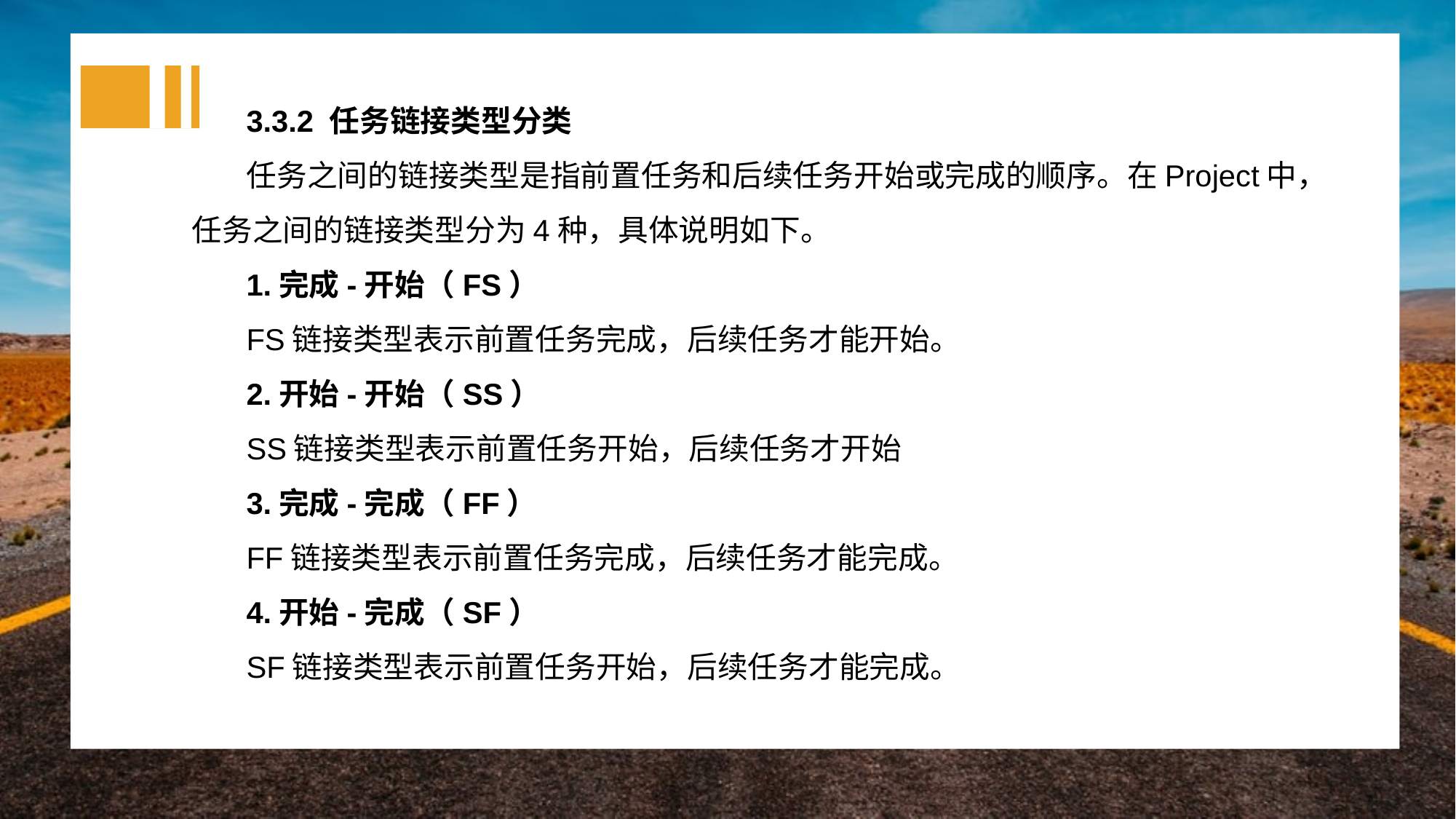

3.3.2 任务链接类型分类
任务之间的链接类型是指前置任务和后续任务开始或完成的顺序。在Project中，任务之间的链接类型分为4种，具体说明如下。
1.完成-开始（FS）
FS链接类型表示前置任务完成，后续任务才能开始。
2.开始-开始（SS）
SS链接类型表示前置任务开始，后续任务才开始
3.完成-完成（FF）
FF链接类型表示前置任务完成，后续任务才能完成。
4.开始-完成（SF）
SF链接类型表示前置任务开始，后续任务才能完成。